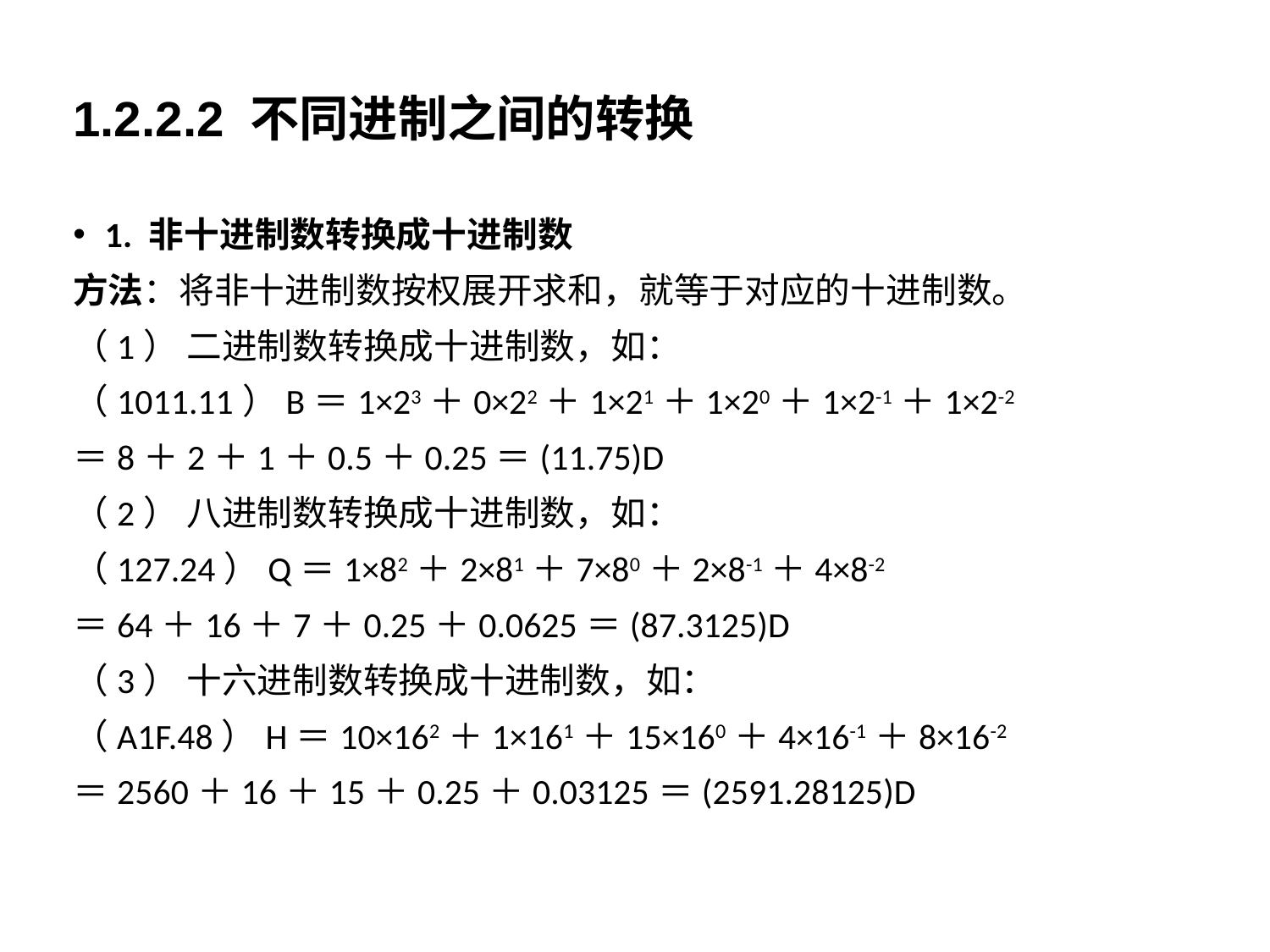

# 1.2.2.2 不同进制之间的转换
1. 非十进制数转换成十进制数
方法：将非十进制数按权展开求和，就等于对应的十进制数。
（1） 二进制数转换成十进制数，如：
（1011.11）B＝1×23＋0×22＋1×21＋1×20＋1×2-1＋1×2-2
＝8＋2＋1＋0.5＋0.25＝(11.75)D
（2） 八进制数转换成十进制数，如：
（127.24）Q＝1×82＋2×81＋7×80＋2×8-1＋4×8-2
＝64＋16＋7＋0.25＋0.0625＝(87.3125)D
（3） 十六进制数转换成十进制数，如：
（A1F.48）H＝10×162＋1×161＋15×160＋4×16-1＋8×16-2
＝2560＋16＋15＋0.25＋0.03125＝(2591.28125)D